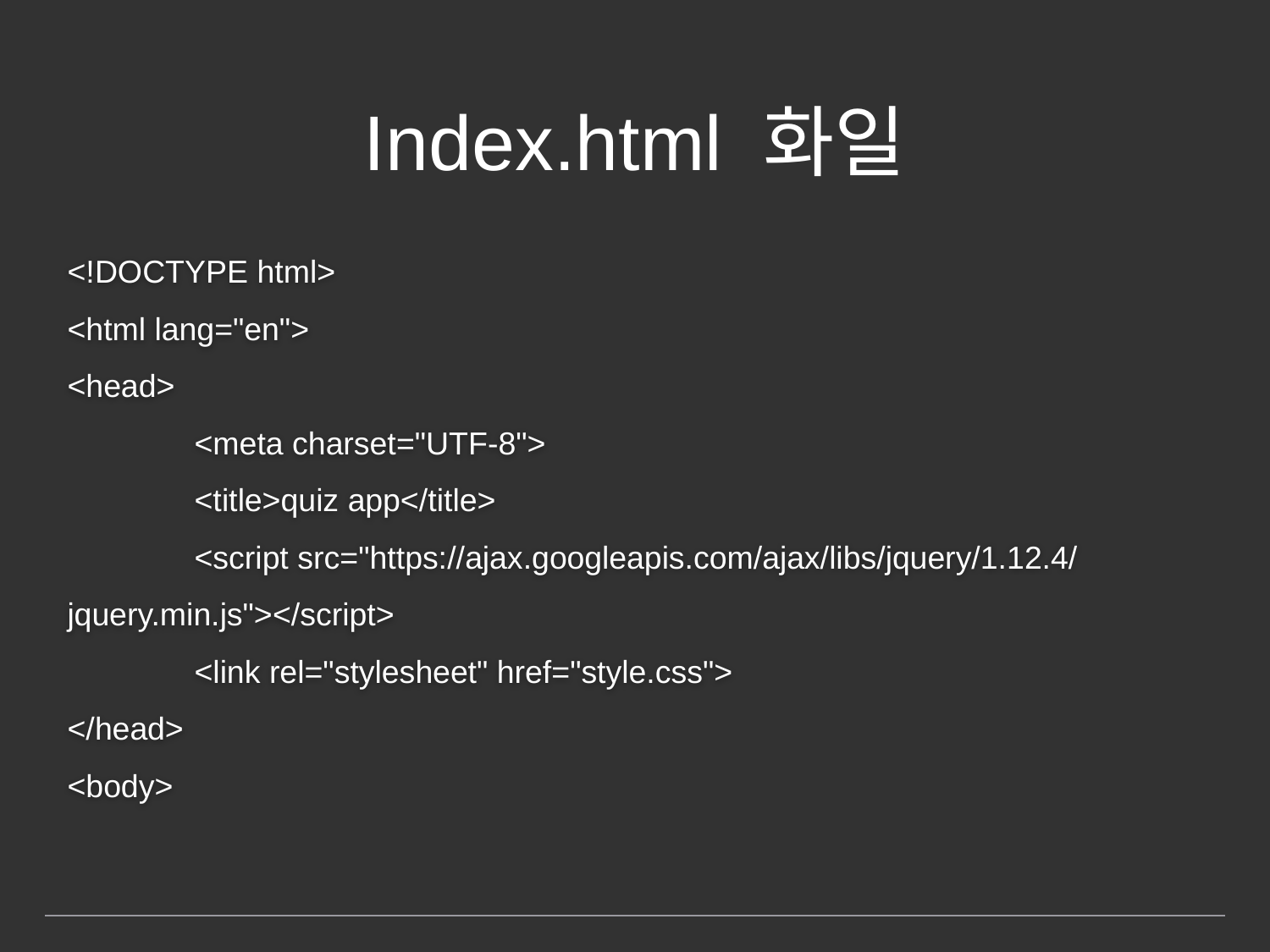

# Index.html 화일
<!DOCTYPE html>
<html lang="en">
<head>
	<meta charset="UTF-8">
	<title>quiz app</title>
	<script src="https://ajax.googleapis.com/ajax/libs/jquery/1.12.4/jquery.min.js"></script>
	<link rel="stylesheet" href="style.css">
</head>
<body>